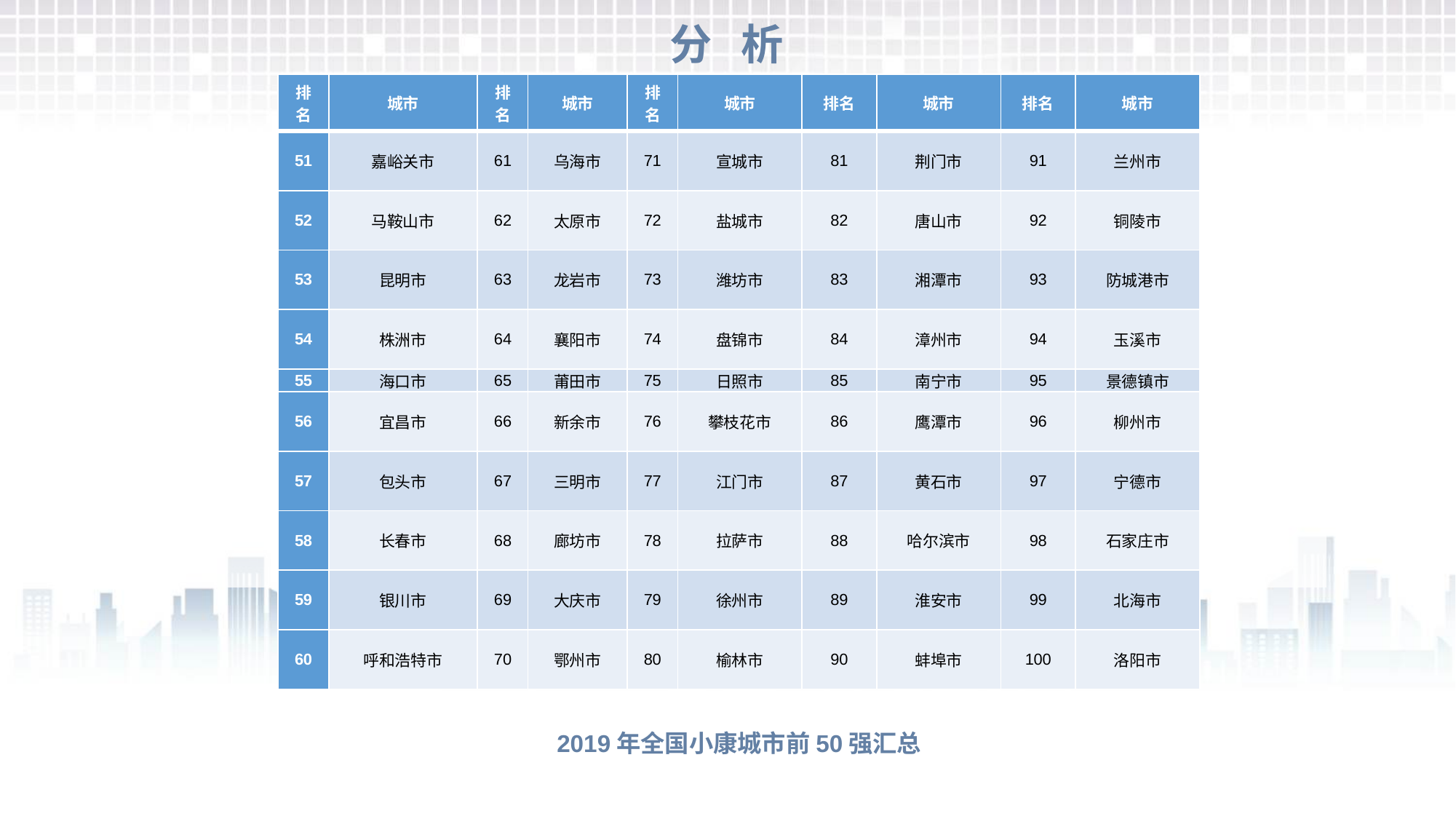

分   析
| 排 名 | 城市 | 排 名 | 城市 | 排 名 | 城市 | 排名 | 城市 | 排名 | 城市 |
| --- | --- | --- | --- | --- | --- | --- | --- | --- | --- |
| 51 | 嘉峪关市 | 61 | 乌海市 | 71 | 宣城市 | 81 | 荆门市 | 91 | 兰州市 |
| 52 | 马鞍山市 | 62 | 太原市 | 72 | 盐城市 | 82 | 唐山市 | 92 | 铜陵市 |
| 53 | 昆明市 | 63 | 龙岩市 | 73 | 潍坊市 | 83 | 湘潭市 | 93 | 防城港市 |
| 54 | 株洲市 | 64 | 襄阳市 | 74 | 盘锦市 | 84 | 漳州市 | 94 | 玉溪市 |
| 55 | 海口市 | 65 | 莆田市 | 75 | 日照市 | 85 | 南宁市 | 95 | 景德镇市 |
| 56 | 宜昌市 | 66 | 新余市 | 76 | 攀枝花市 | 86 | 鹰潭市 | 96 | 柳州市 |
| 57 | 包头市 | 67 | 三明市 | 77 | 江门市 | 87 | 黄石市 | 97 | 宁德市 |
| 58 | 长春市 | 68 | 廊坊市 | 78 | 拉萨市 | 88 | 哈尔滨市 | 98 | 石家庄市 |
| 59 | 银川市 | 69 | 大庆市 | 79 | 徐州市 | 89 | 淮安市 | 99 | 北海市 |
| 60 | 呼和浩特市 | 70 | 鄂州市 | 80 | 榆林市 | 90 | 蚌埠市 | 100 | 洛阳市 |

2019年全国小康城市前50强汇总